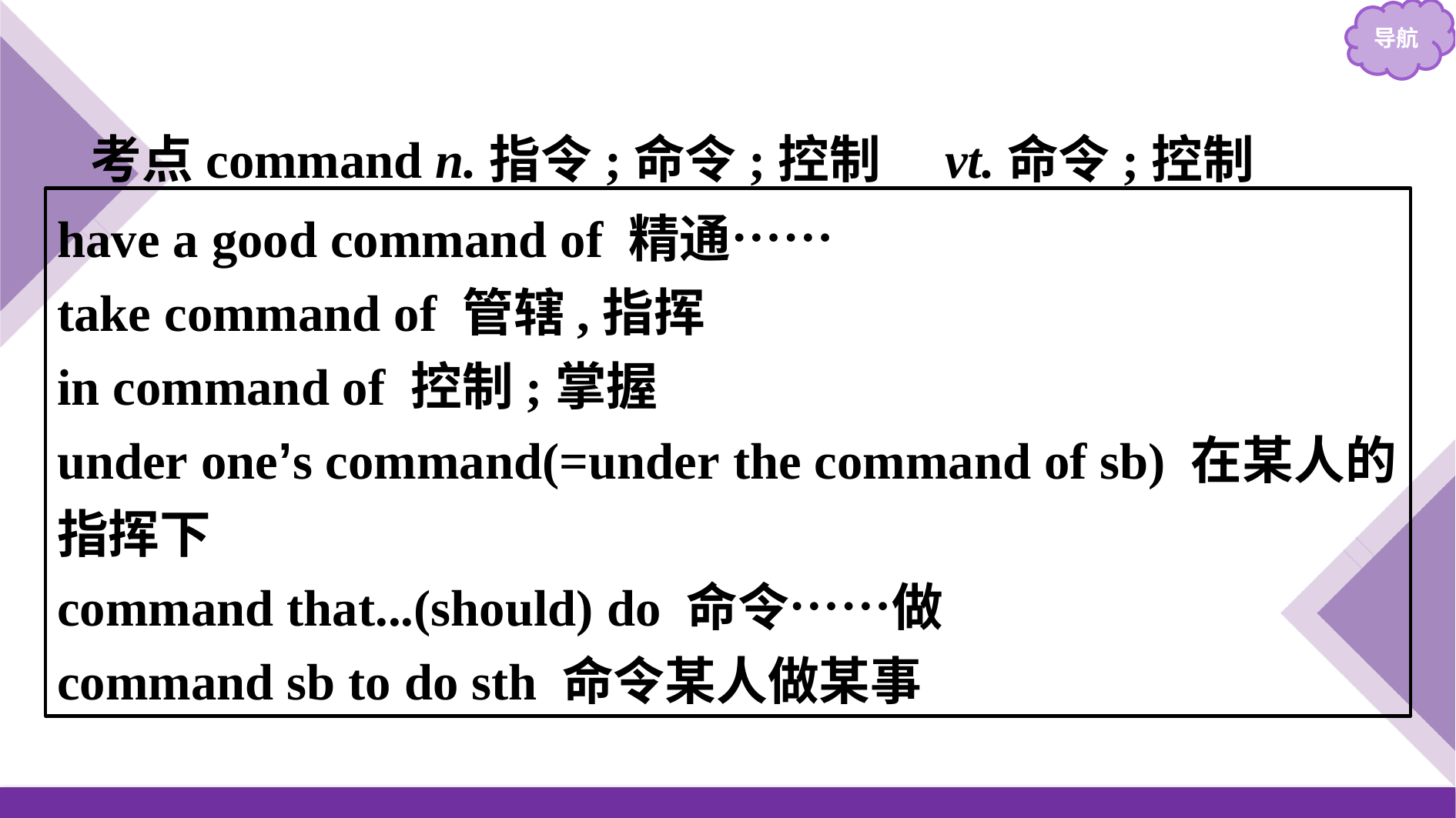

考点command n.指令;命令;控制　vt.命令;控制
have a good command of 精通……
take command of 管辖,指挥
in command of 控制;掌握
under one’s command(=under the command of sb) 在某人的指挥下
command that...(should) do 命令……做
command sb to do sth 命令某人做某事